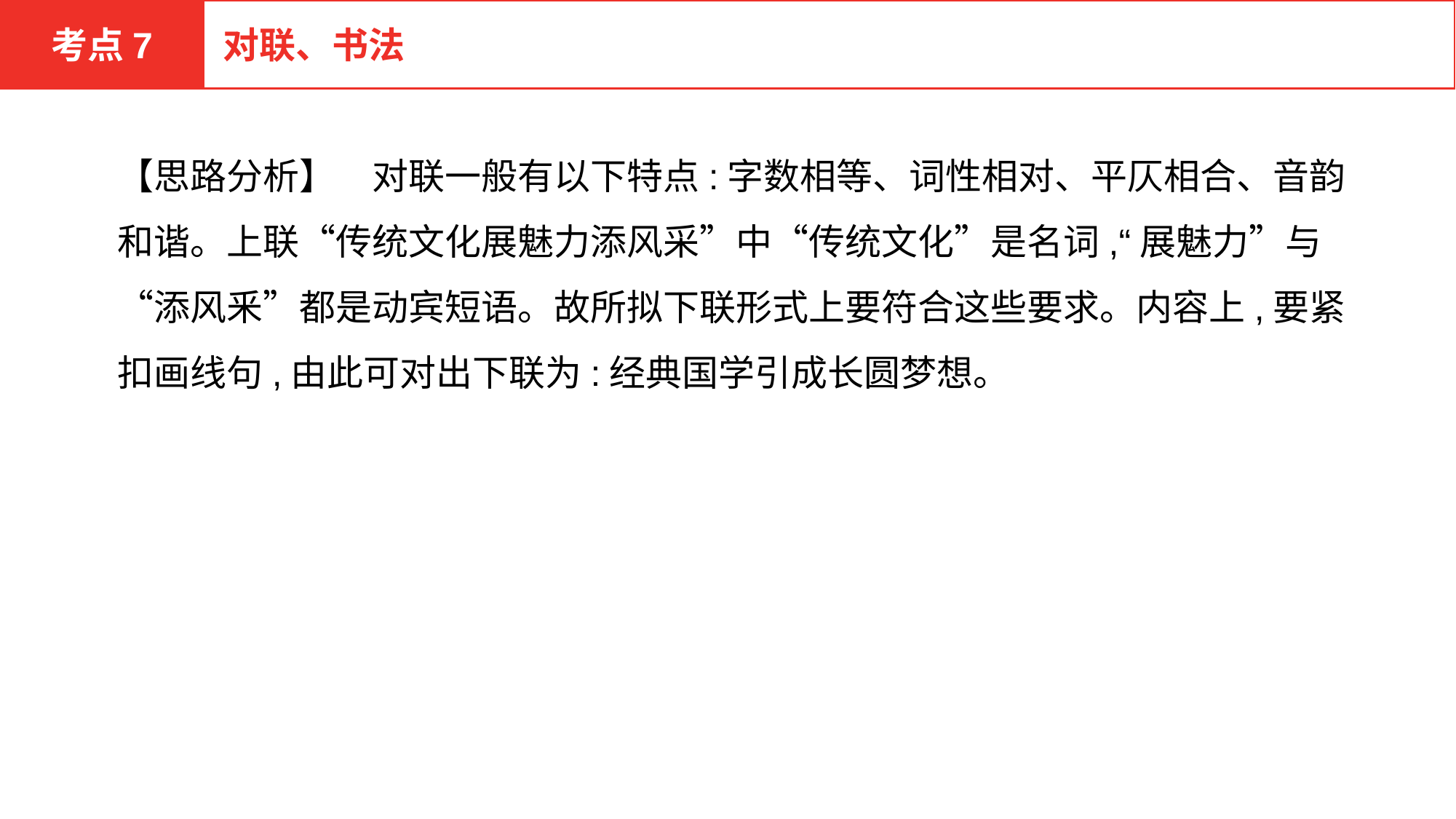

考点7
对联、书法
【思路分析】　对联一般有以下特点:字数相等、词性相对、平仄相合、音韵和谐。上联“传统文化展魅力添风采”中“传统文化”是名词,“展魅力”与“添风釆”都是动宾短语。故所拟下联形式上要符合这些要求。内容上,要紧扣画线句,由此可对出下联为:经典国学引成长圆梦想。